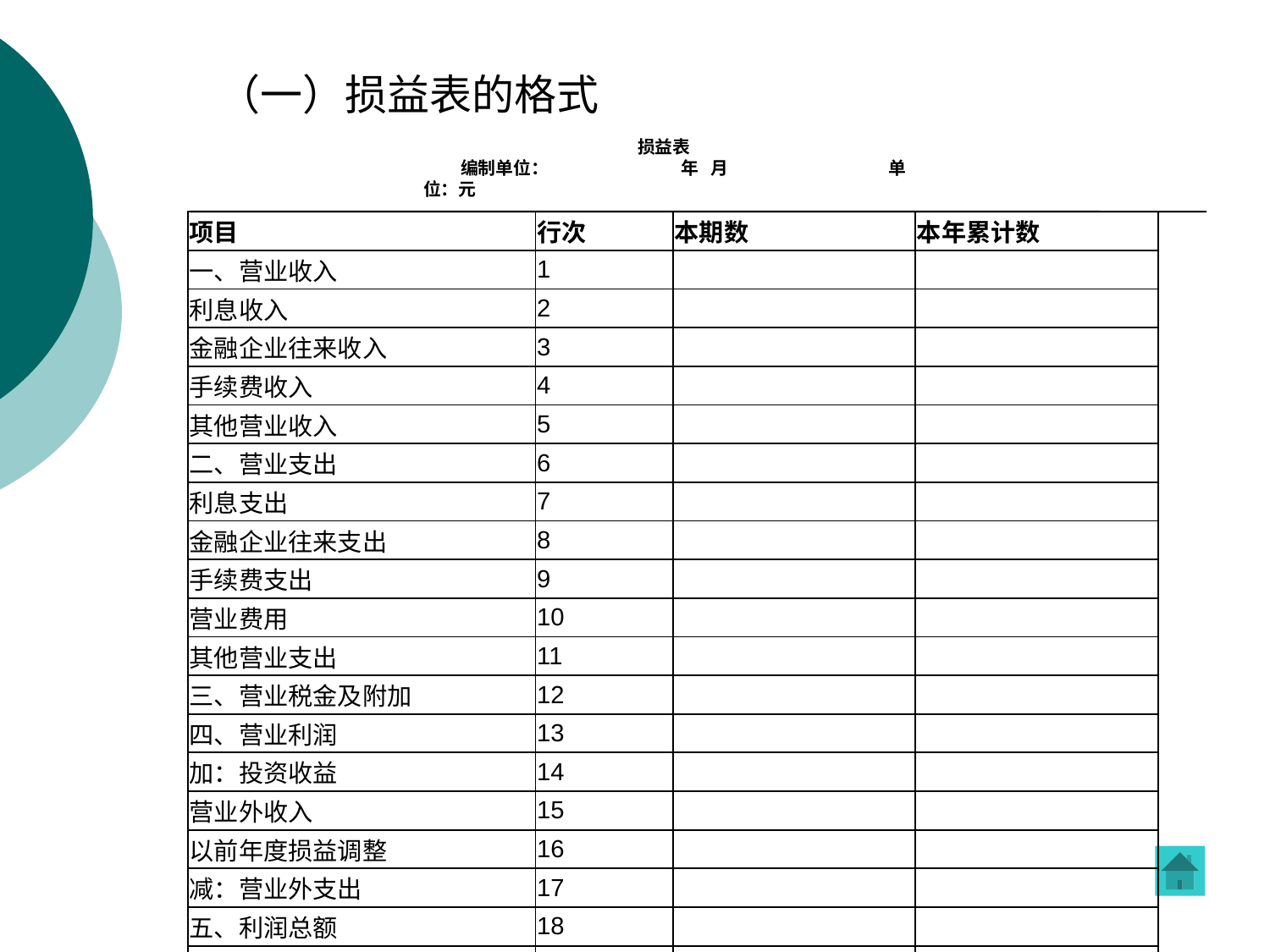

# （一）损益表的格式
                                           损益表
编制单位：                                 年   月                                        单位：元
| 项目 | 行次 | 本期数 | 本年累计数 |
| --- | --- | --- | --- |
| 一、营业收入 | 1 |  |  |
| 利息收入 | 2 |  |  |
| 金融企业往来收入 | 3 |  |  |
| 手续费收入 | 4 |  |  |
| 其他营业收入 | 5 |  |  |
| 二、营业支出 | 6 |  |  |
| 利息支出 | 7 |  |  |
| 金融企业往来支出 | 8 |  |  |
| 手续费支出 | 9 |  |  |
| 营业费用 | 10 |  |  |
| 其他营业支出 | 11 |  |  |
| 三、营业税金及附加 | 12 |  |  |
| 四、营业利润 | 13 |  |  |
| 加：投资收益 | 14 |  |  |
| 营业外收入 | 15 |  |  |
| 以前年度损益调整 | 16 |  |  |
| 减：营业外支出 | 17 |  |  |
| 五、利润总额 | 18 |  |  |
| 减：所得税 | 19 |  |  |
| 六、净利润 | 20 |  |  |